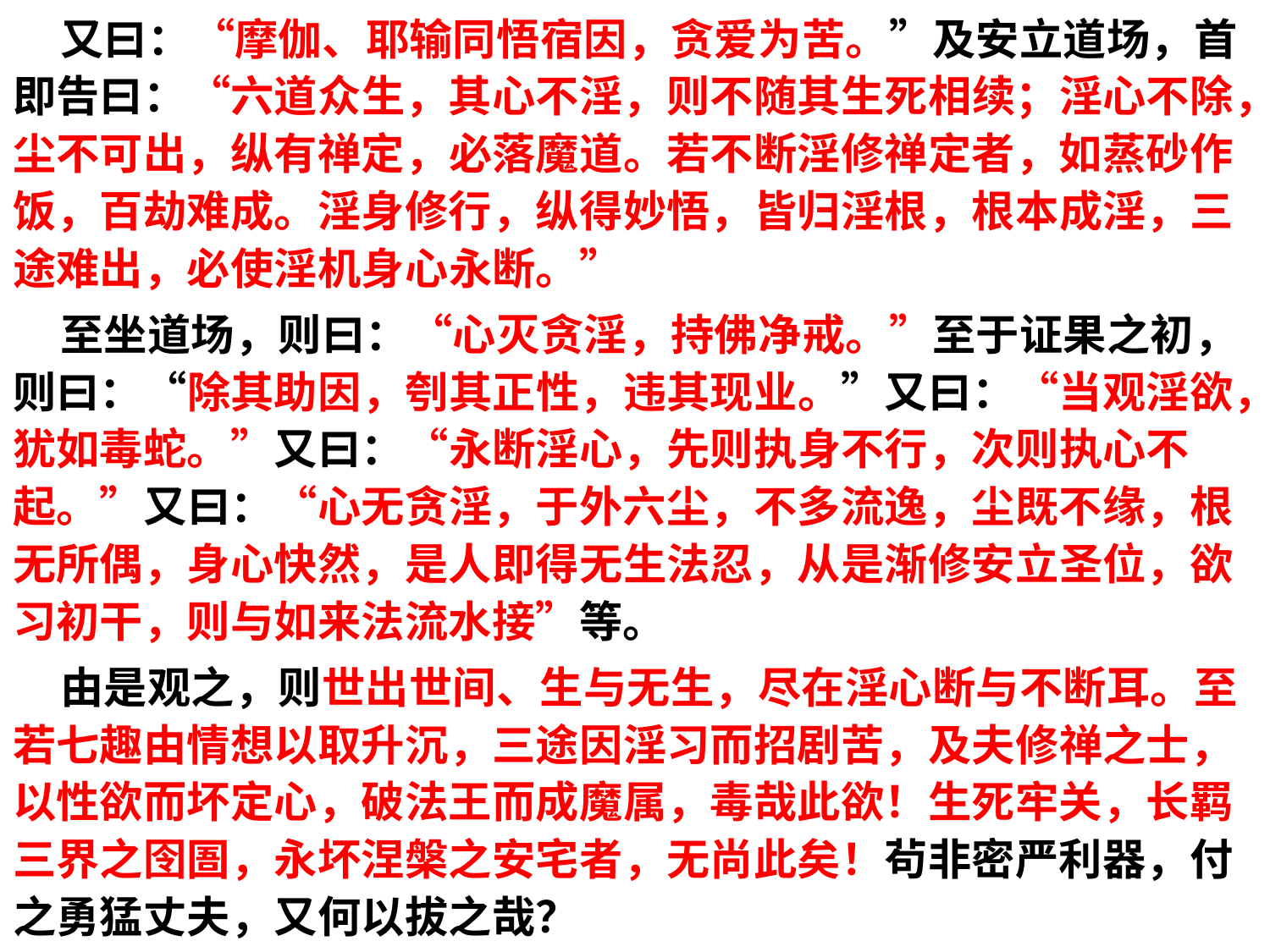

又曰：“摩伽、耶输同悟宿因，贪爱为苦。”及安立道场，首即告曰：“六道众生，其心不淫，则不随其生死相续；淫心不除，尘不可出，纵有禅定，必落魔道。若不断淫修禅定者，如蒸砂作饭，百劫难成。淫身修行，纵得妙悟，皆归淫根，根本成淫，三途难出，必使淫机身心永断。”
    至坐道场，则曰：“心灭贪淫，持佛净戒。”至于证果之初，则曰：“除其助因，刳其正性，违其现业。”又曰：“当观淫欲，犹如毒蛇。”又曰：“永断淫心，先则执身不行，次则执心不起。”又曰：“心无贪淫，于外六尘，不多流逸，尘既不缘，根无所偶，身心快然，是人即得无生法忍，从是渐修安立圣位，欲习初干，则与如来法流水接”等。
    由是观之，则世出世间、生与无生，尽在淫心断与不断耳。至若七趣由情想以取升沉，三途因淫习而招剧苦，及夫修禅之士，以性欲而坏定心，破法王而成魔属，毒哉此欲！生死牢关，长羁三界之囹圄，永坏涅槃之安宅者，无尚此矣！茍非密严利器，付之勇猛丈夫，又何以拔之哉？